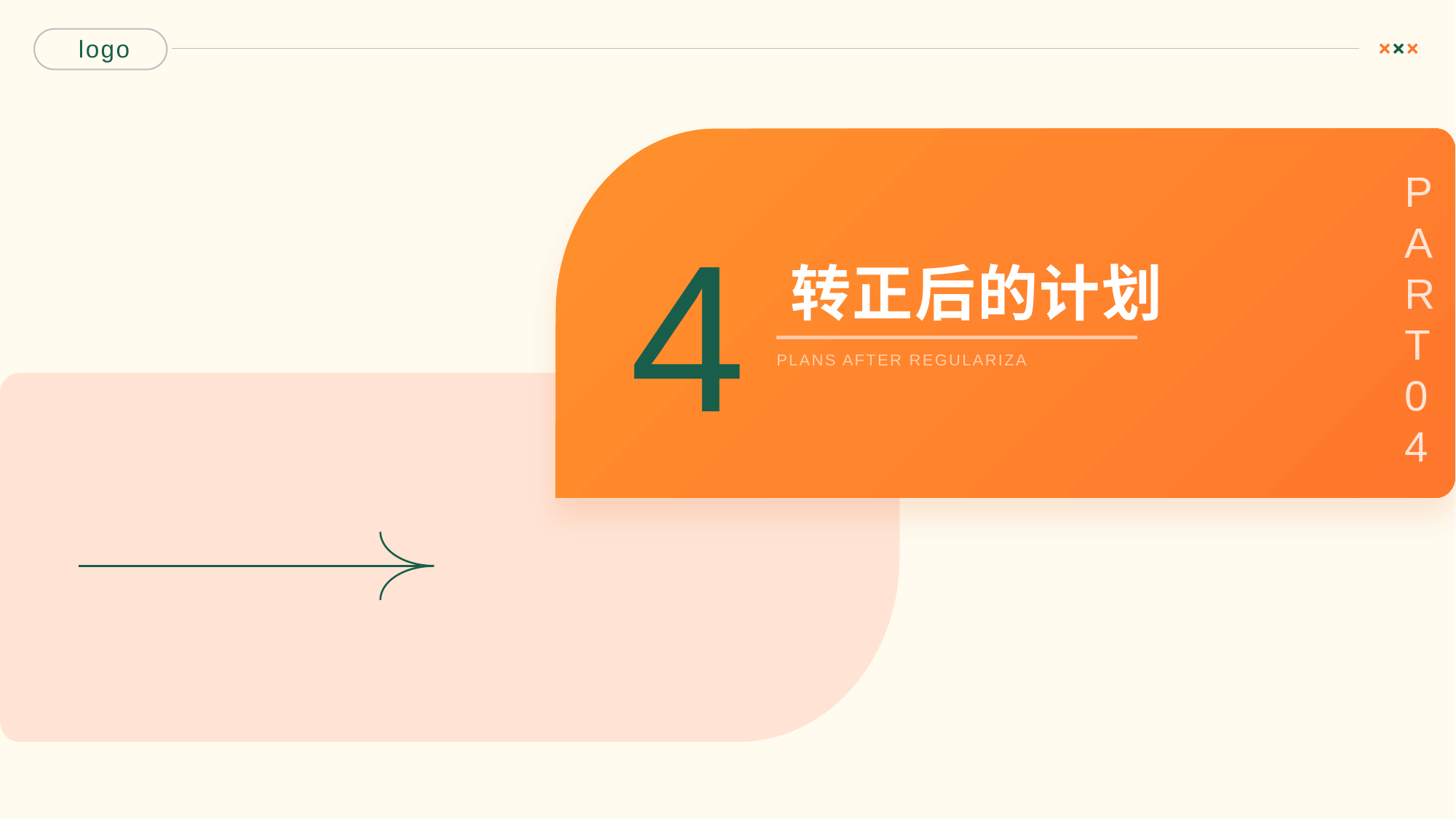

PART 04
4
  转正后的计划
PLANS AFTER REGULARIZATION